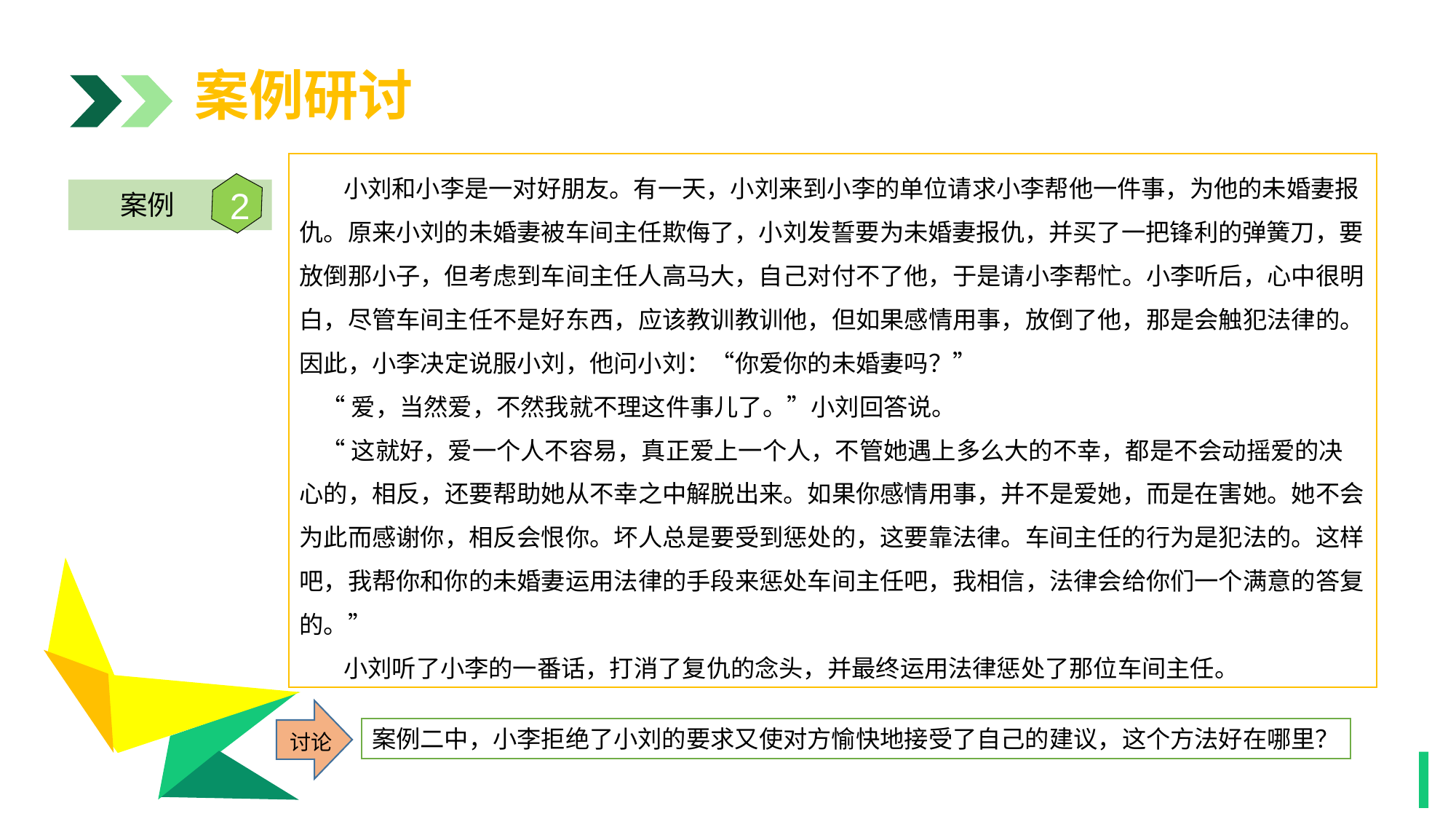

案例研讨

       小刘和小李是一对好朋友。有一天，小刘来到小李的单位请求小李帮他一件事，为他的未婚妻报仇。原来小刘的未婚妻被车间主任欺侮了，小刘发誓要为未婚妻报仇，并买了一把锋利的弹簧刀，要放倒那小子，但考虑到车间主任人高马大，自己对付不了他，于是请小李帮忙。小李听后，心中很明白，尽管车间主任不是好东西，应该教训教训他，但如果感情用事，放倒了他，那是会触犯法律的。因此，小李决定说服小刘，他问小刘：“你爱你的未婚妻吗？”
    “爱，当然爱，不然我就不理这件事儿了。”小刘回答说。
    “这就好，爱一个人不容易，真正爱上一个人，不管她遇上多么大的不幸，都是不会动摇爱的决心的，相反，还要帮助她从不幸之中解脱出来。如果你感情用事，并不是爱她，而是在害她。她不会为此而感谢你，相反会恨你。坏人总是要受到惩处的，这要靠法律。车间主任的行为是犯法的。这样吧，我帮你和你的未婚妻运用法律的手段来惩处车间主任吧，我相信，法律会给你们一个满意的答复的。”
       小刘听了小李的一番话，打消了复仇的念头，并最终运用法律惩处了那位车间主任。
2

案例
1

1

讨论
案例二中，小李拒绝了小刘的要求又使对方愉快地接受了自己的建议，这个方法好在哪里？
4